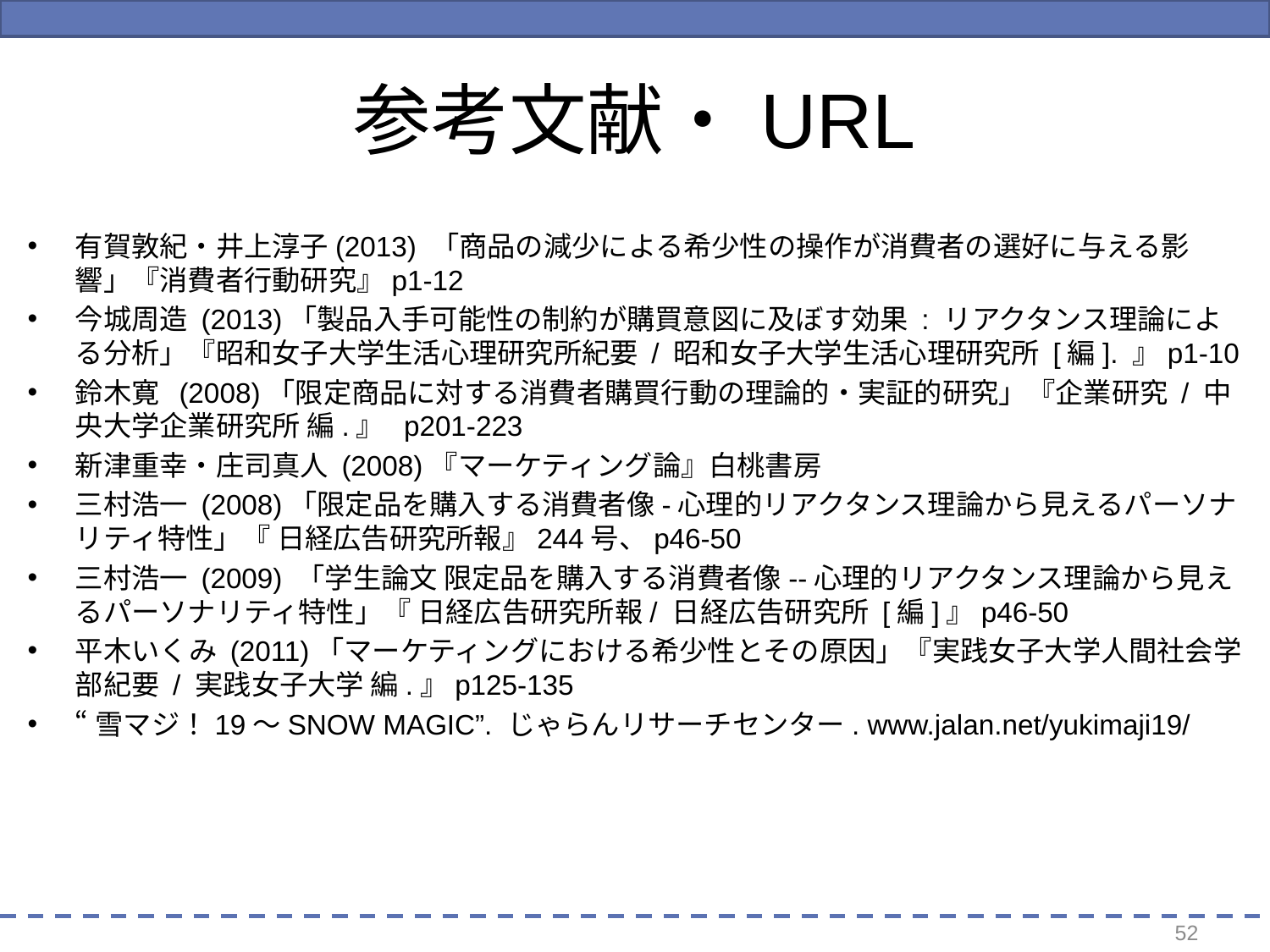

# 参考文献・URL
有賀敦紀・井上淳子(2013) 「商品の減少による希少性の操作が消費者の選好に与える影響」『消費者行動研究』p1-12
今城周造 (2013)「製品入手可能性の制約が購買意図に及ぼす効果 : リアクタンス理論による分析」『昭和女子大学生活心理研究所紀要 / 昭和女子大学生活心理研究所 [編]. 』p1-10
鈴木寛  (‎2008)「限定商品に対する消費者購買行動の理論的・実証的研究」『企業研究 / 中央大学企業研究所 編.』  p201-223
新津重幸・庄司真人 (‎2008)『マーケティング論』白桃書房
三村浩一 (2008)「限定品を購入する消費者像-心理的リアクタンス理論から見えるパーソナリティ特性」『 日経広告研究所報』244号、p46-50
三村浩一 (2009) 「学生論文 限定品を購入する消費者像--心理的リアクタンス理論から見えるパーソナリティ特性」『 日経広告研究所報/ 日経広告研究所 [編]』p46-50
平木いくみ (2011)「マーケティングにおける希少性とその原因」『実践女子大学人間社会学部紀要 / 実践女子大学 編.』p125-135
“雪マジ！19～SNOW MAGIC”. じゃらんリサーチセンター. www.jalan.net/yukimaji19/